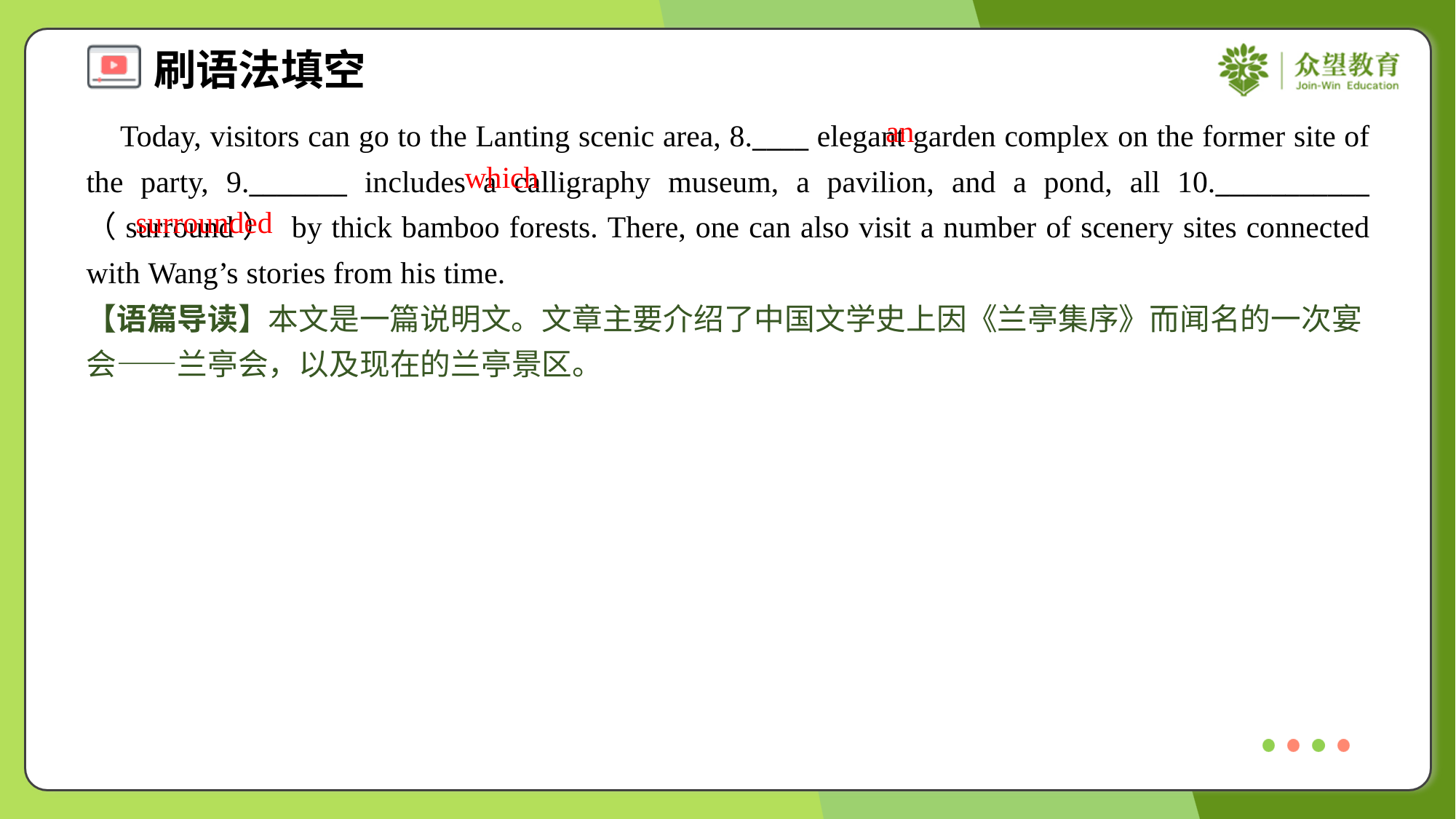

an
    Today, visitors can go to the Lanting scenic area, 8.____ elegant garden complex on the former site of the party, 9._______ includes a calligraphy museum, a pavilion, and a pond, all 10.___________ （surround） by thick bamboo forests. There, one can also visit a number of scenery sites connected with Wang’s stories from his time.
which
surrounded
【语篇导读】本文是一篇说明文。文章主要介绍了中国文学史上因《兰亭集序》而闻名的一次宴会——兰亭会，以及现在的兰亭景区。